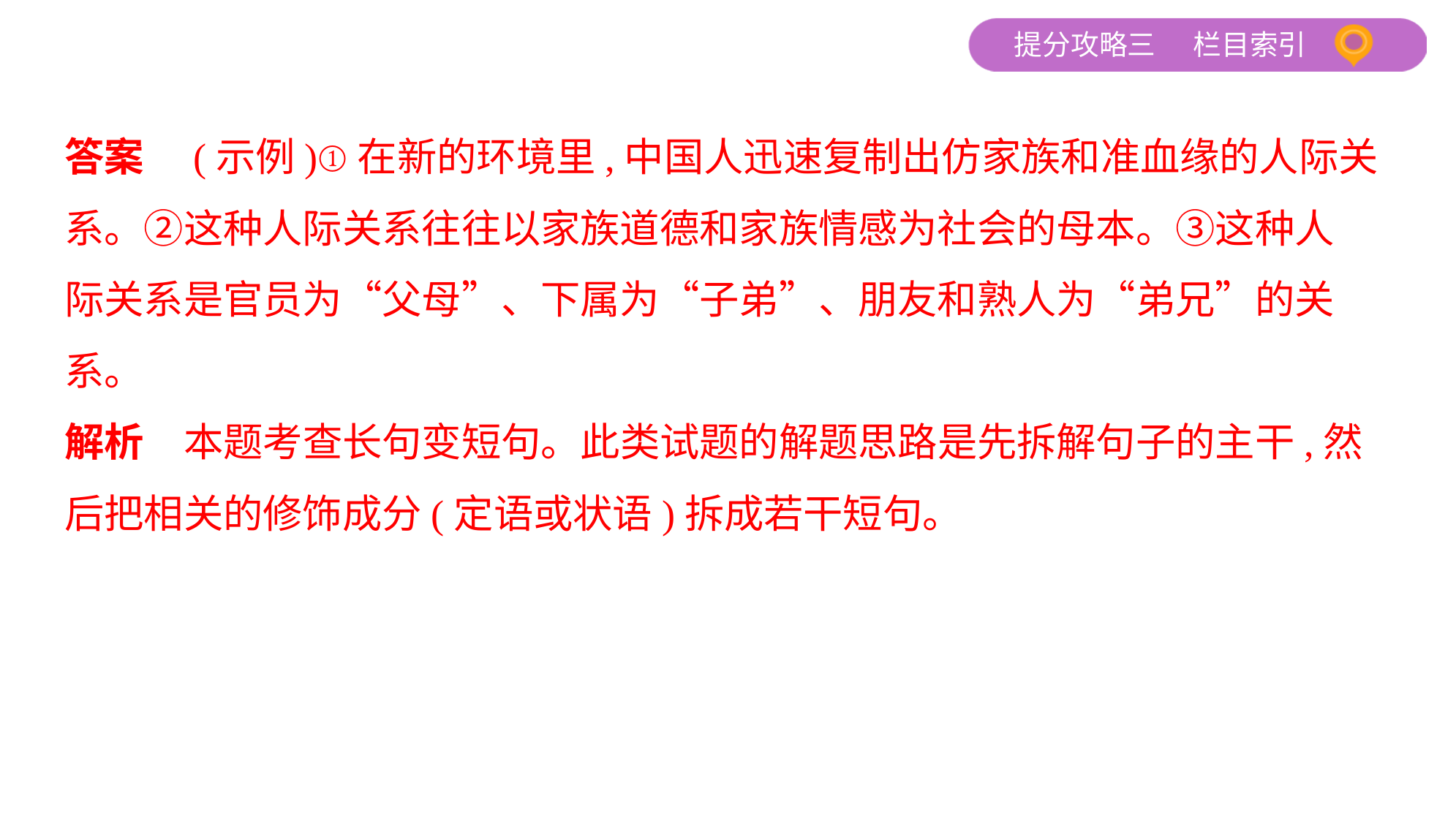

答案　(示例)①在新的环境里,中国人迅速复制出仿家族和准血缘的人际关
系。②这种人际关系往往以家族道德和家族情感为社会的母本。③这种人
际关系是官员为“父母”、下属为“子弟”、朋友和熟人为“弟兄”的关
系。
解析　本题考查长句变短句。此类试题的解题思路是先拆解句子的主干,然
后把相关的修饰成分(定语或状语)拆成若干短句。